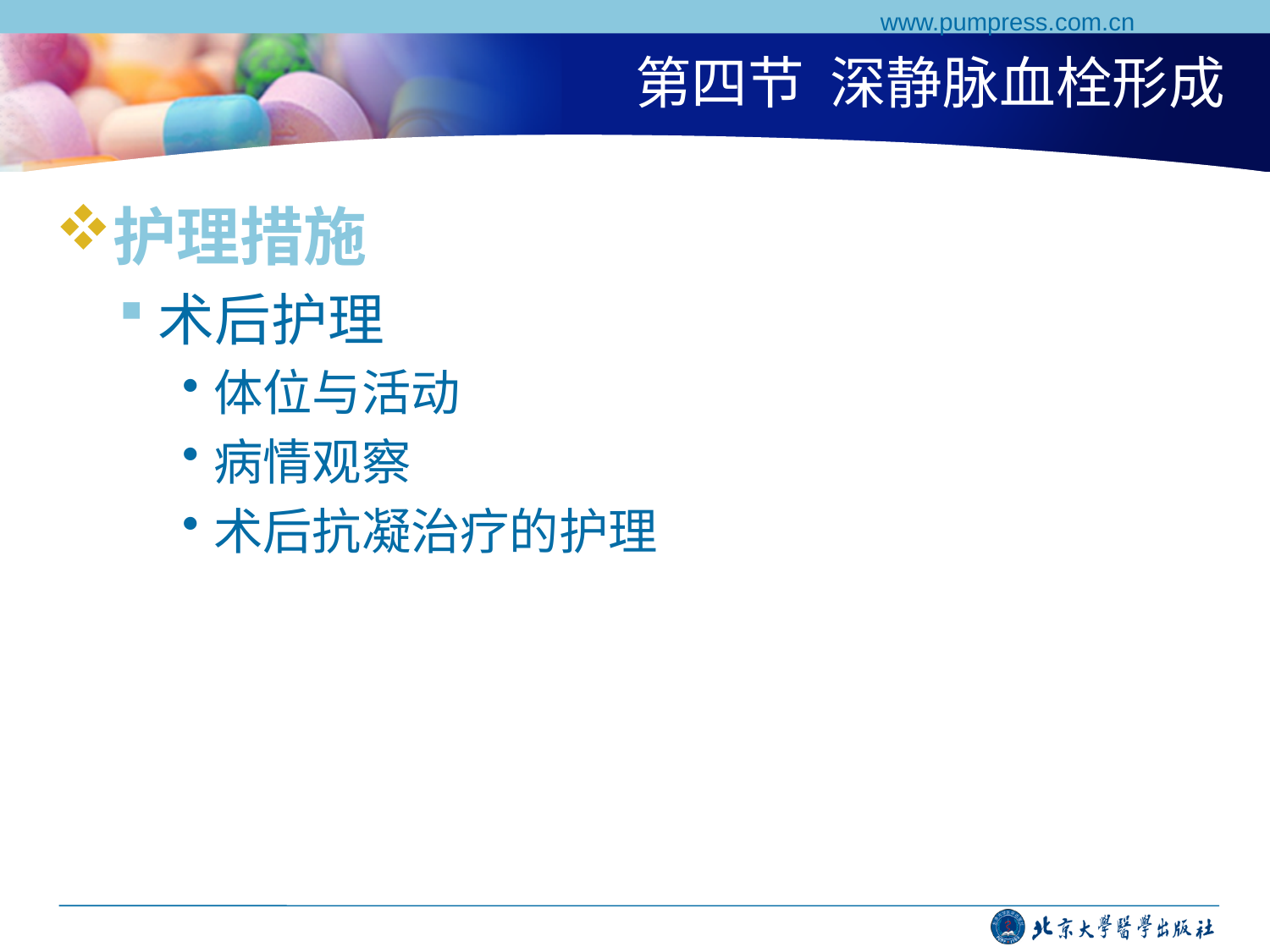

www.pumpress.com.cn
# 第四节  深静脉血栓形成
护理措施
术后护理
体位与活动
病情观察
术后抗凝治疗的护理